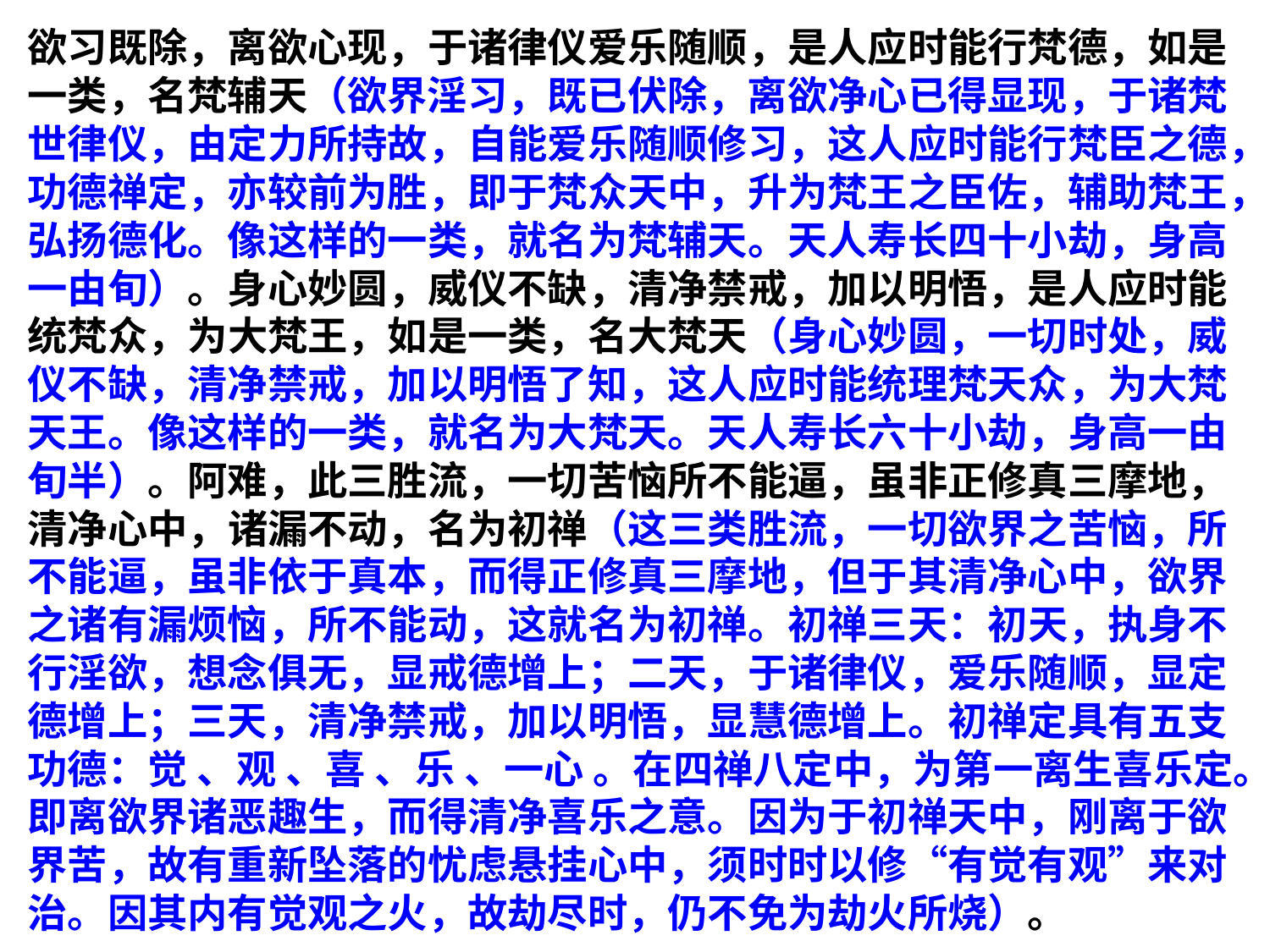

欲习既除，离欲心现，于诸律仪爱乐随顺，是人应时能行梵德，如是一类，名梵辅天（欲界淫习，既已伏除，离欲净心已得显现，于诸梵世律仪，由定力所持故，自能爱乐随顺修习，这人应时能行梵臣之德，功德禅定，亦较前为胜，即于梵众天中，升为梵王之臣佐，辅助梵王，弘扬德化。像这样的一类，就名为梵辅天。天人寿长四十小劫，身高一由旬）。身心妙圆，威仪不缺，清净禁戒，加以明悟，是人应时能统梵众，为大梵王，如是一类，名大梵天（身心妙圆，一切时处，威仪不缺，清净禁戒，加以明悟了知，这人应时能统理梵天众，为大梵天王。像这样的一类，就名为大梵天。天人寿长六十小劫，身高一由旬半）。阿难，此三胜流，一切苦恼所不能逼，虽非正修真三摩地，清净心中，诸漏不动，名为初禅（这三类胜流，一切欲界之苦恼，所不能逼，虽非依于真本，而得正修真三摩地，但于其清净心中，欲界之诸有漏烦恼，所不能动，这就名为初禅。初禅三天：初天，执身不行淫欲，想念俱无，显戒德增上；二天，于诸律仪，爱乐随顺，显定德增上；三天，清净禁戒，加以明悟，显慧德增上。初禅定具有五支功德：觉 、观 、喜 、乐 、一心 。在四禅八定中，为第一离生喜乐定。即离欲界诸恶趣生，而得清净喜乐之意。因为于初禅天中，刚离于欲界苦，故有重新坠落的忧虑悬挂心中，须时时以修“有觉有观”来对治。因其内有觉观之火，故劫尽时，仍不免为劫火所烧）。